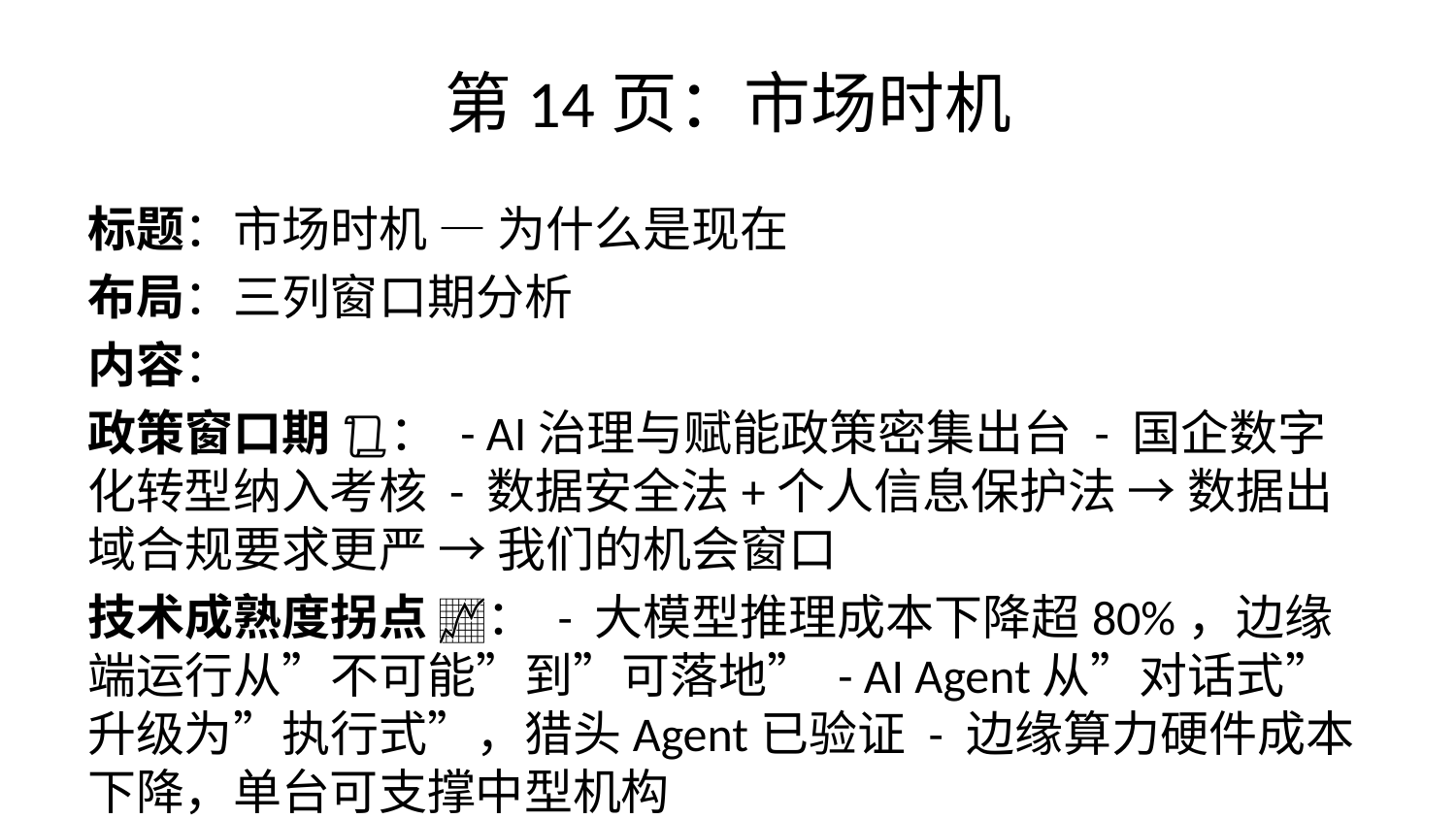

# 第14页：市场时机
标题：市场时机 — 为什么是现在
布局：三列窗口期分析
内容：
政策窗口期 📜： - AI治理与赋能政策密集出台 - 国企数字化转型纳入考核 - 数据安全法+个人信息保护法 → 数据出域合规要求更严 → 我们的机会窗口
技术成熟度拐点 📈： - 大模型推理成本下降超80%，边缘端运行从”不可能”到”可落地” - AI Agent从”对话式”升级为”执行式”，猎头Agent已验证 - 边缘算力硬件成本下降，单台可支撑中型机构
竞争格局窗口 ⚔️： - 大厂聚焦通用场景，HR垂直领域尚未被占领 - 传统HR软件商AI转型缓慢，2-3年难以形成竞争 - SaaS厂商受限于云端架构，短期无法解决数据出域
如果不现在做： - 1-2年后大厂可能下场，先发优势消失 - 政策窗口有限，后来者面临更高门槛 - 客户心智一旦占据，切换成本极高
视觉建议：三列卡片，每列顶部图标+标题，下方要点列表。底部用红色警示条强调”如果不现在做”的后果